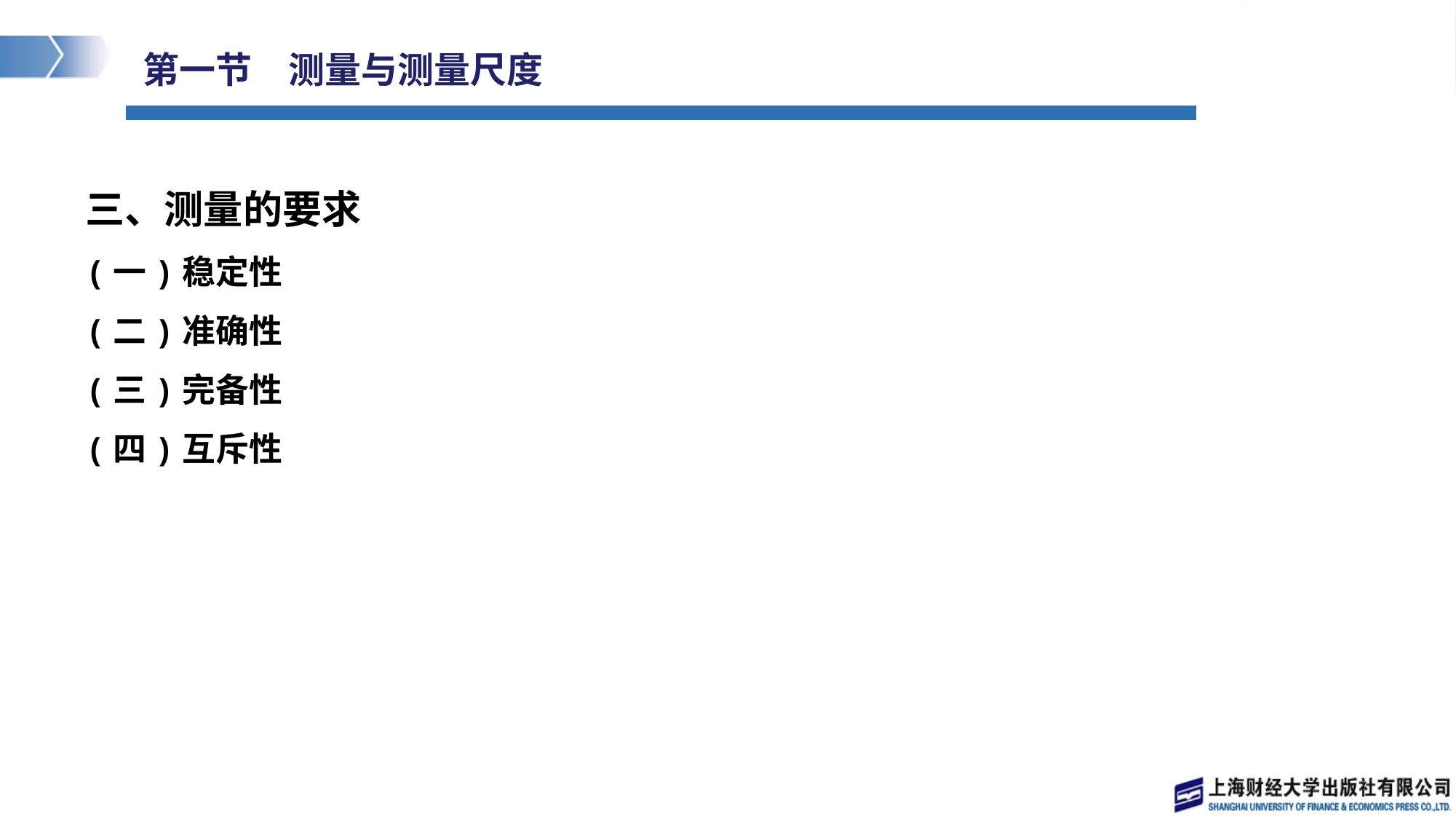

# 第一节　测量与测量尺度
三、测量的要求
(一)稳定性
(二)准确性
(三)完备性
(四)互斥性